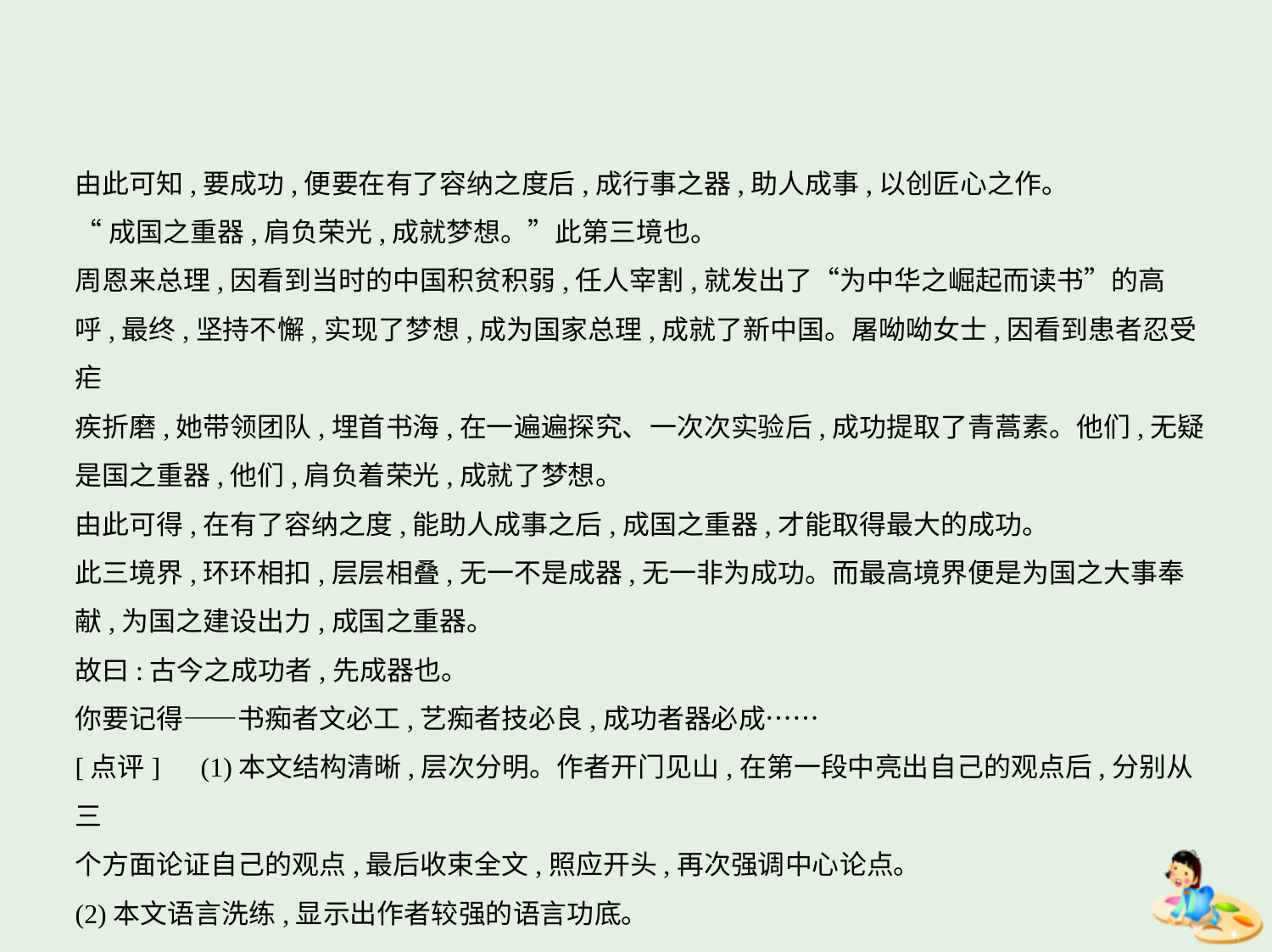

由此可知,要成功,便要在有了容纳之度后,成行事之器,助人成事,以创匠心之作。
“成国之重器,肩负荣光,成就梦想。”此第三境也。
周恩来总理,因看到当时的中国积贫积弱,任人宰割,就发出了“为中华之崛起而读书”的高
呼,最终,坚持不懈,实现了梦想,成为国家总理,成就了新中国。屠呦呦女士,因看到患者忍受疟
疾折磨,她带领团队,埋首书海,在一遍遍探究、一次次实验后,成功提取了青蒿素。他们,无疑
是国之重器,他们,肩负着荣光,成就了梦想。
由此可得,在有了容纳之度,能助人成事之后,成国之重器,才能取得最大的成功。
此三境界,环环相扣,层层相叠,无一不是成器,无一非为成功。而最高境界便是为国之大事奉
献,为国之建设出力,成国之重器。
故曰:古今之成功者,先成器也。
你要记得——书痴者文必工,艺痴者技必良,成功者器必成……
[点评]　(1)本文结构清晰,层次分明。作者开门见山,在第一段中亮出自己的观点后,分别从三
个方面论证自己的观点,最后收束全文,照应开头,再次强调中心论点。
(2)本文语言洗练,显示出作者较强的语言功底。